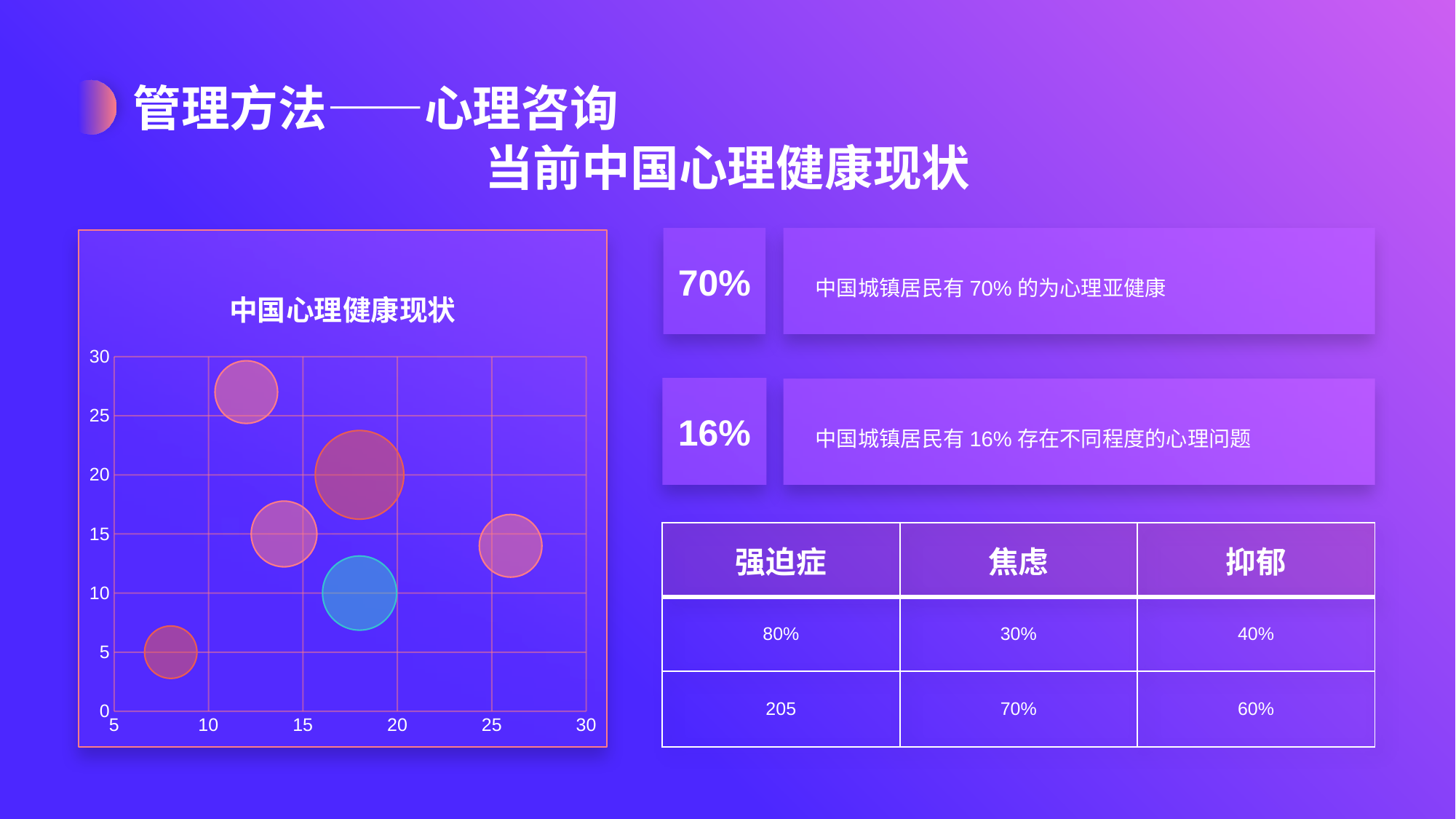

管理方法——心理咨询

当前中国心理健康现状
70%
中国城镇居民有70%的为心理亚健康

### Chart: 中国心理健康现状

| Category | Y 值 |
|---|---|
16%
中国城镇居民有16%存在不同程度的心理问题
| 强迫症 | 焦虑 | 抑郁 |
| --- | --- | --- |
| 80% | 30% | 40% |
| 205 | 70% | 60% |